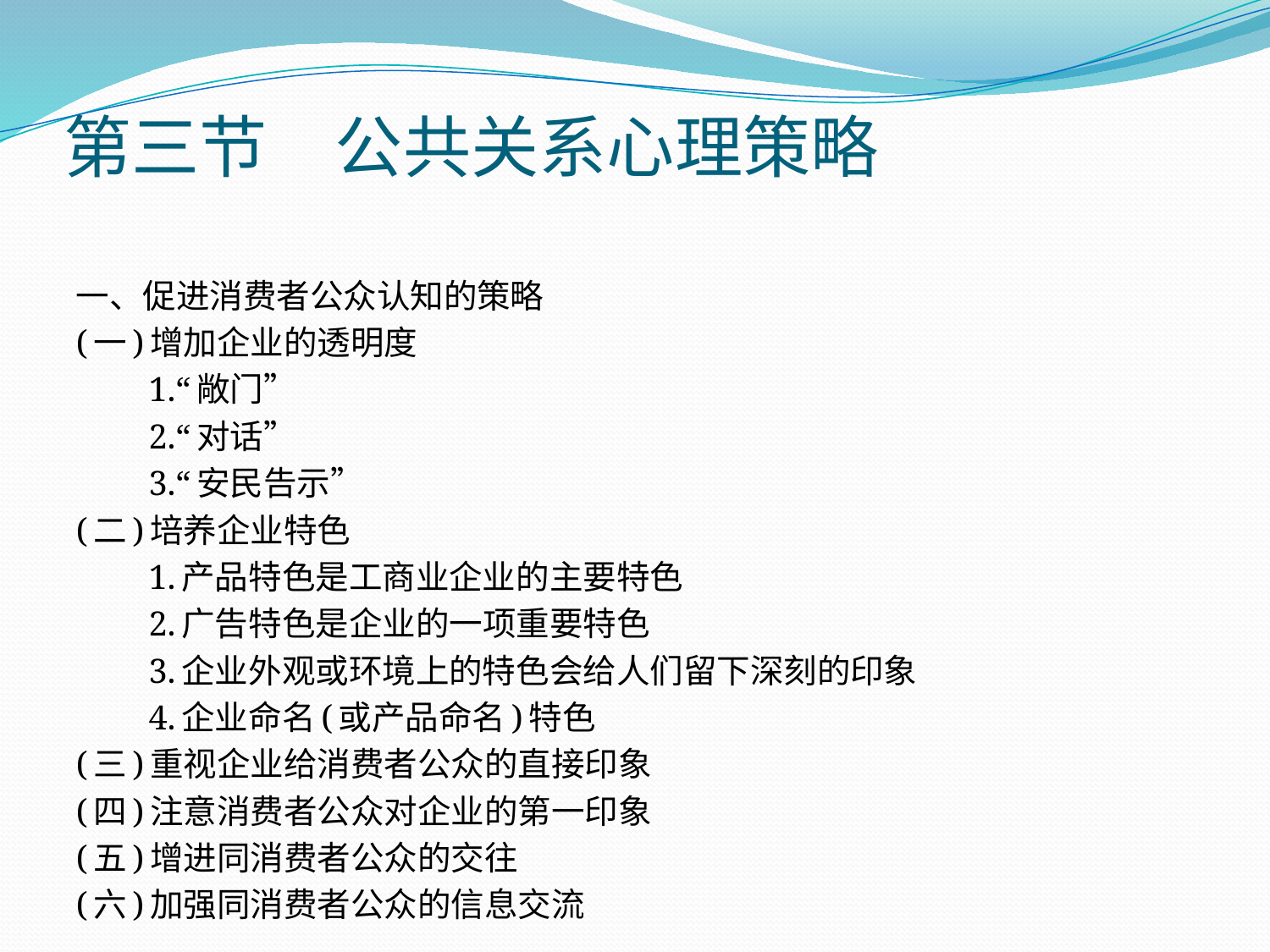

# 第三节　公共关系心理策略
一、促进消费者公众认知的策略
(一)增加企业的透明度
　　1.“敞门”
　　2.“对话”
　　3.“安民告示”
(二)培养企业特色
　　1.产品特色是工商业企业的主要特色
　　2.广告特色是企业的一项重要特色
　　3.企业外观或环境上的特色会给人们留下深刻的印象
　　4.企业命名(或产品命名)特色
(三)重视企业给消费者公众的直接印象
(四)注意消费者公众对企业的第一印象
(五)增进同消费者公众的交往
(六)加强同消费者公众的信息交流